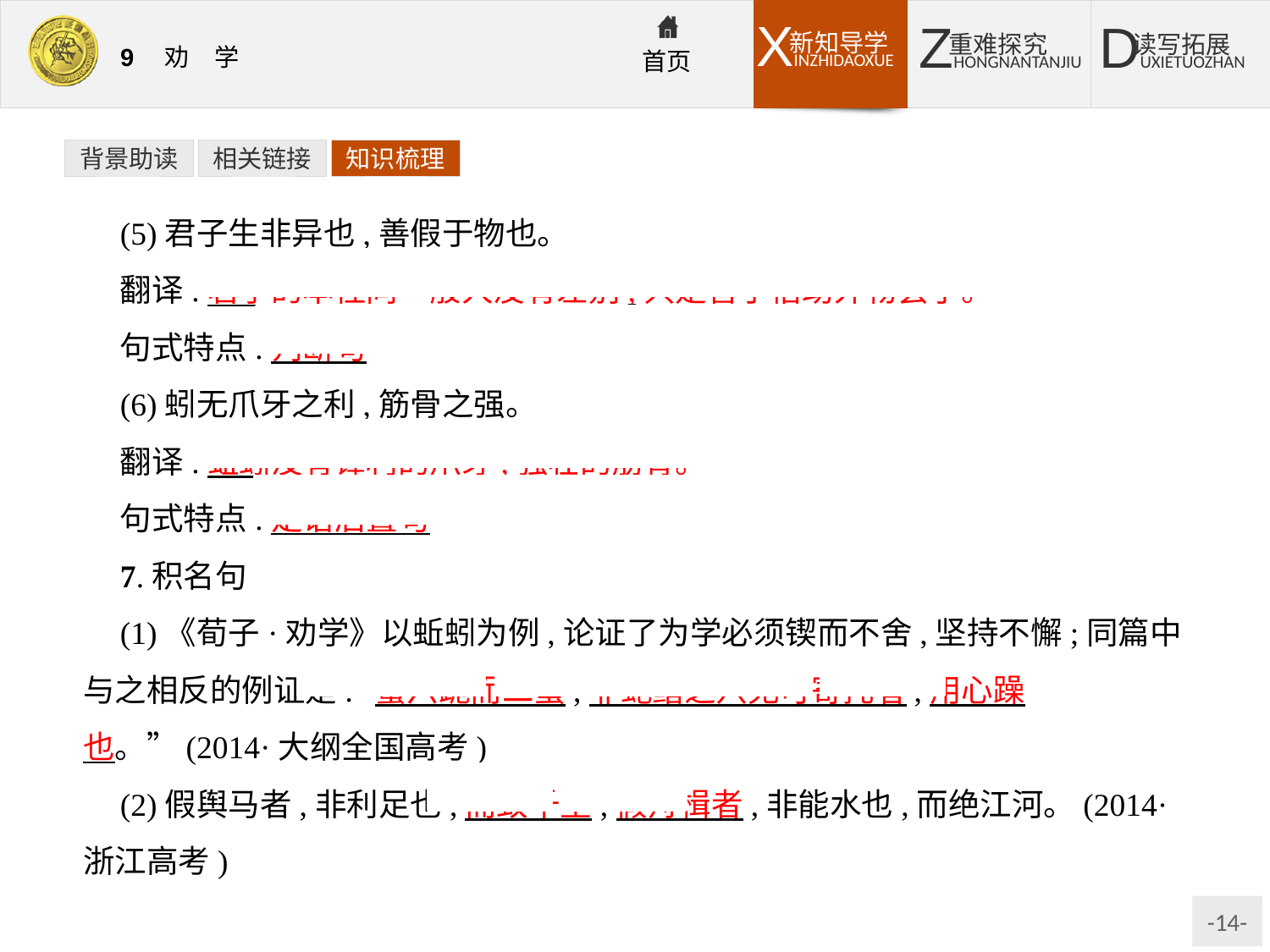

背景助读
相关链接
知识梳理
(5)君子生非异也,善假于物也。
翻译:君子的本性同一般人没有差别,只是善于借助外物罢了。
句式特点:判断句
(6)蚓无爪牙之利,筋骨之强。
翻译:蚯蚓没有锋利的爪牙,强壮的筋骨。
句式特点:定语后置句
7.积名句
(1)《荀子·劝学》以蚯蚓为例,论证了为学必须锲而不舍,坚持不懈;同篇中与之相反的例证是:“蟹六跪而二螯,非蛇鳝之穴无可寄托者,用心躁也。”(2014·大纲全国高考)
(2)假舆马者,非利足也,而致千里;假舟楫者,非能水也,而绝江河。(2014·浙江高考)